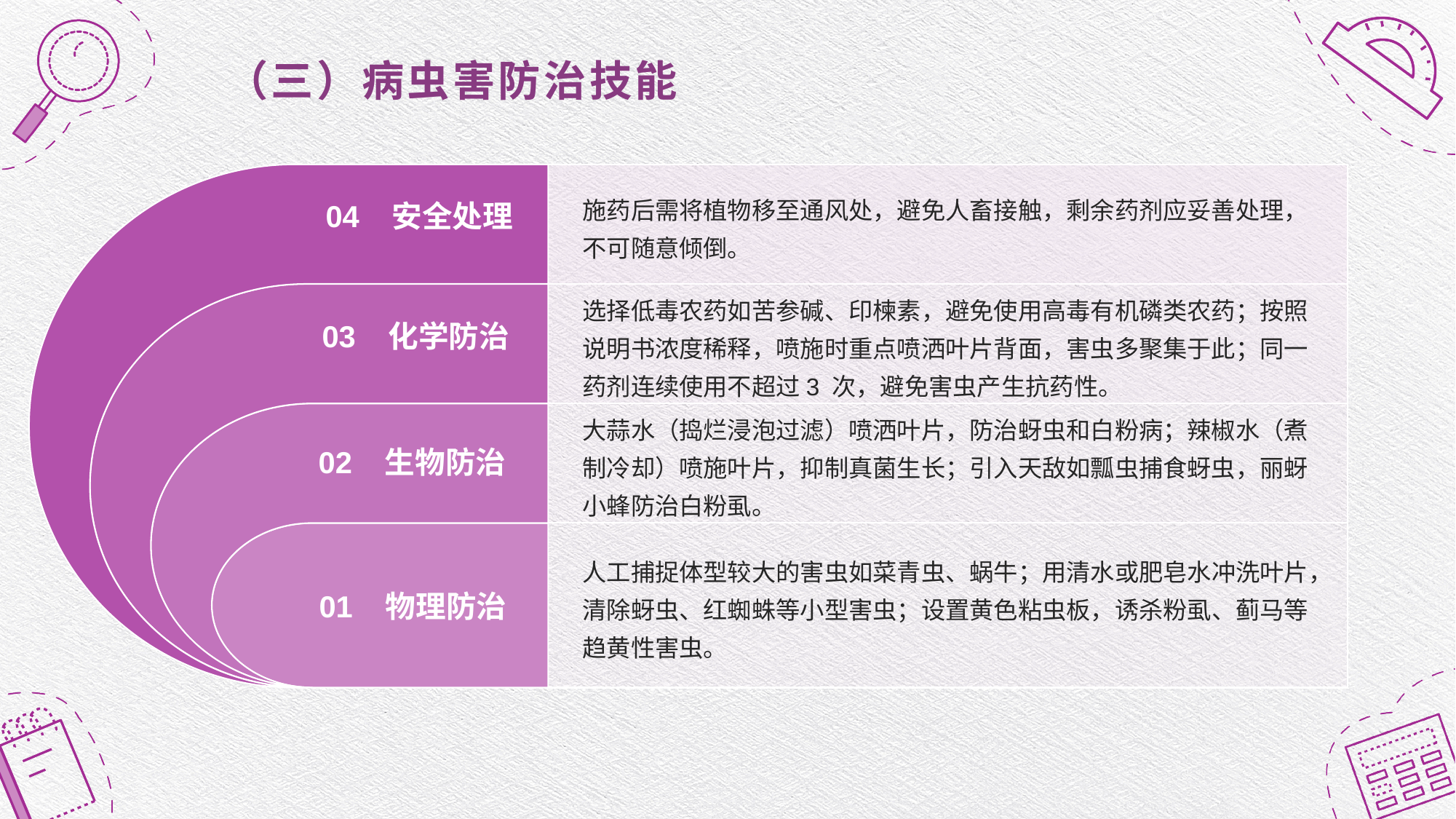

# （三）病虫害防治技能
04   安全处理
施药后需将植物移至通风处，避免人畜接触，剩余药剂应妥善处理，
不可随意倾倒。
03   化学防治
选择低毒农药如苦参碱、印楝素，避免使用高毒有机磷类农药；按照说明书浓度稀释，喷施时重点喷洒叶片背面，害虫多聚集于此；同一药剂连续使用不超过3 次，避免害虫产生抗药性。
大蒜水（捣烂浸泡过滤）喷洒叶片，防治蚜虫和白粉病；辣椒水（煮制冷却）喷施叶片，抑制真菌生长；引入天敌如瓢虫捕食蚜虫，丽蚜小蜂防治白粉虱。
02   生物防治
01   物理防治
人工捕捉体型较大的害虫如菜青虫、蜗牛；用清水或肥皂水冲洗叶片，清除蚜虫、红蜘蛛等小型害虫；设置黄色粘虫板，诱杀粉虱、蓟马等趋黄性害虫。